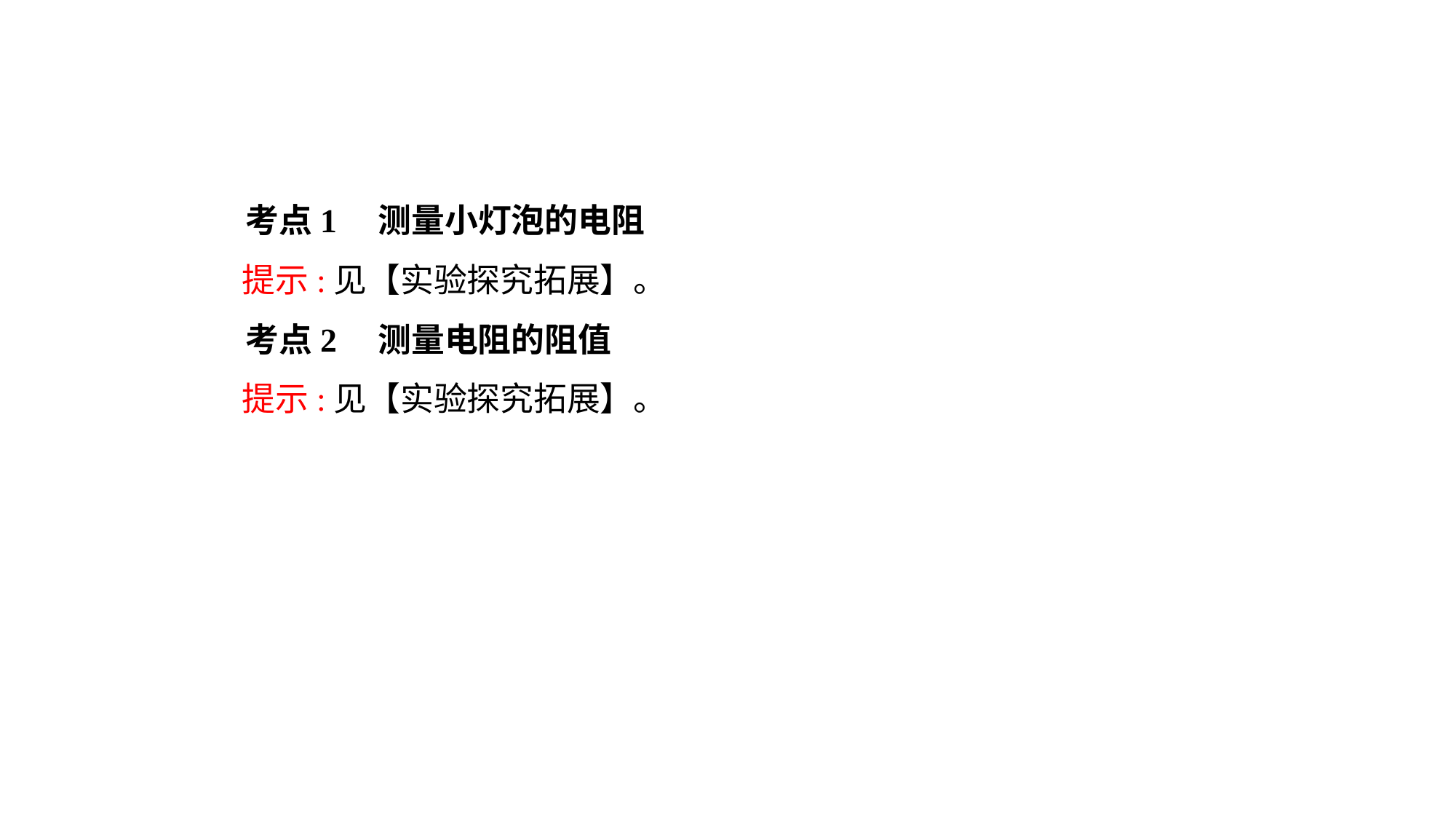

考点1　测量小灯泡的电阻
提示:见【实验探究拓展】。
考点2　测量电阻的阻值
提示:见【实验探究拓展】。